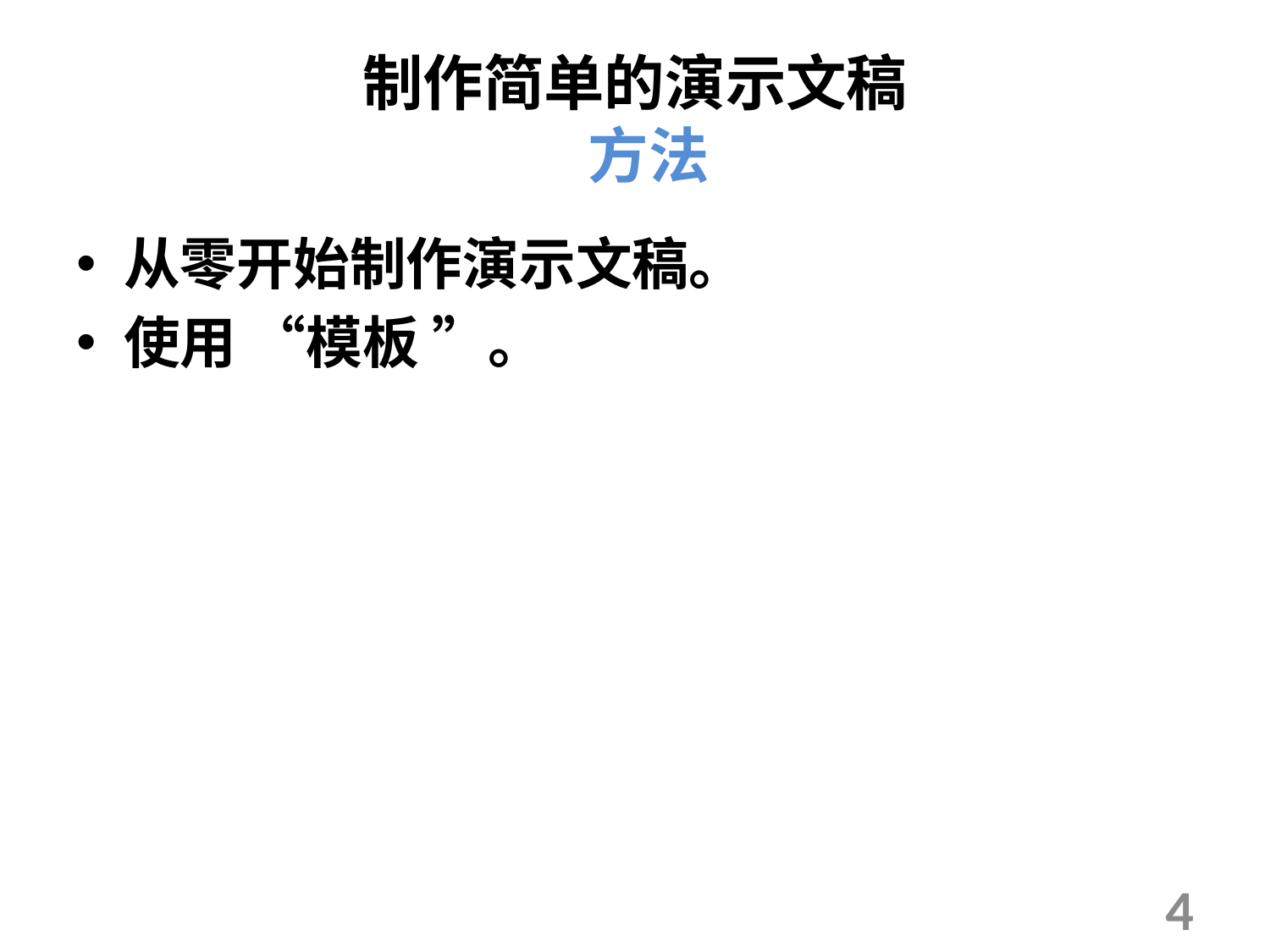

# 制作简单的演示文稿 方法
从零开始制作演示文稿。
使用 “模板 ”。

4